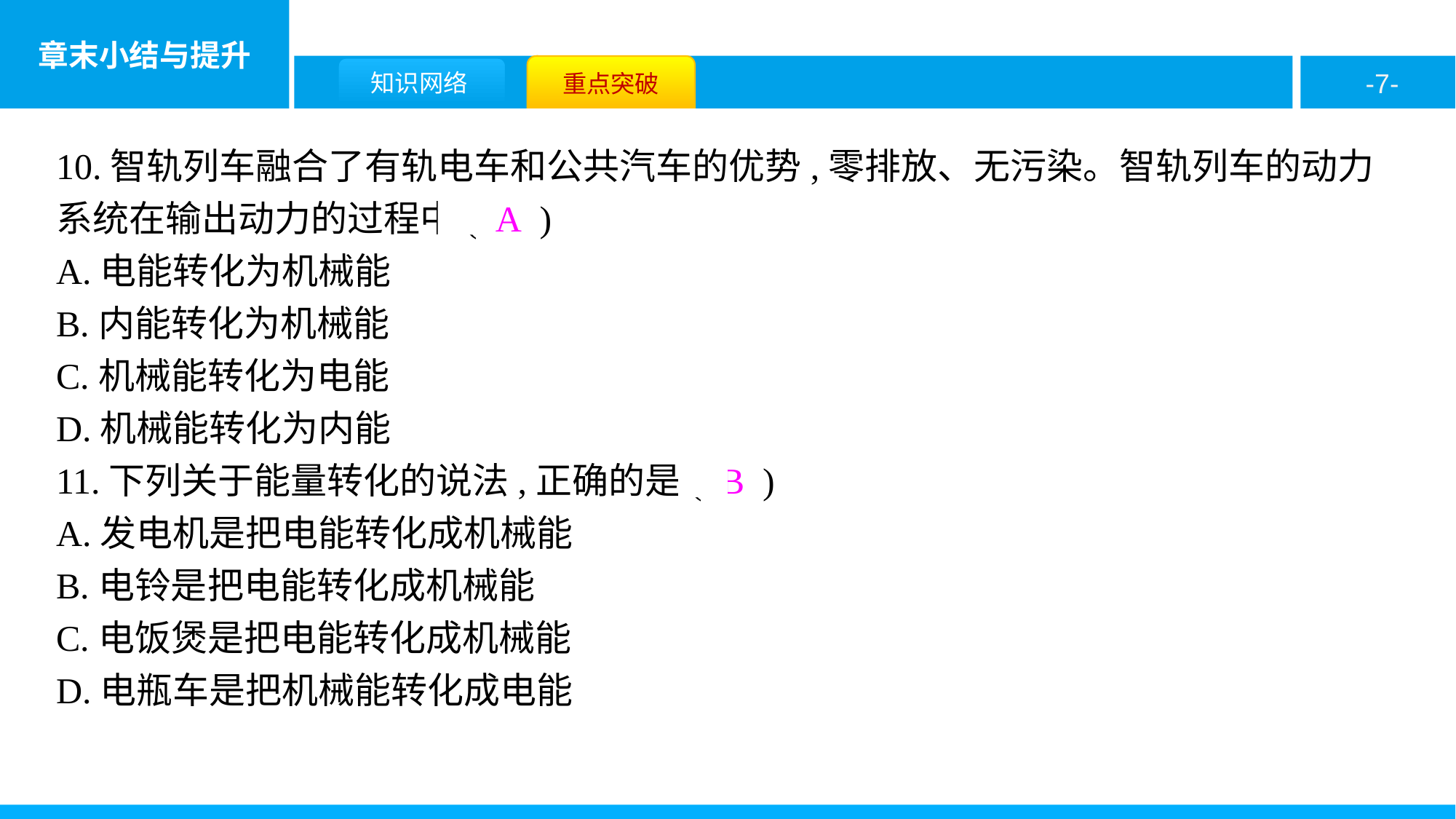

10.智轨列车融合了有轨电车和公共汽车的优势,零排放、无污染。智轨列车的动力系统在输出动力的过程中(  A  )
A.电能转化为机械能
B.内能转化为机械能
C.机械能转化为电能
D.机械能转化为内能
11.下列关于能量转化的说法,正确的是(  B  )
A.发电机是把电能转化成机械能
B.电铃是把电能转化成机械能
C.电饭煲是把电能转化成机械能
D.电瓶车是把机械能转化成电能